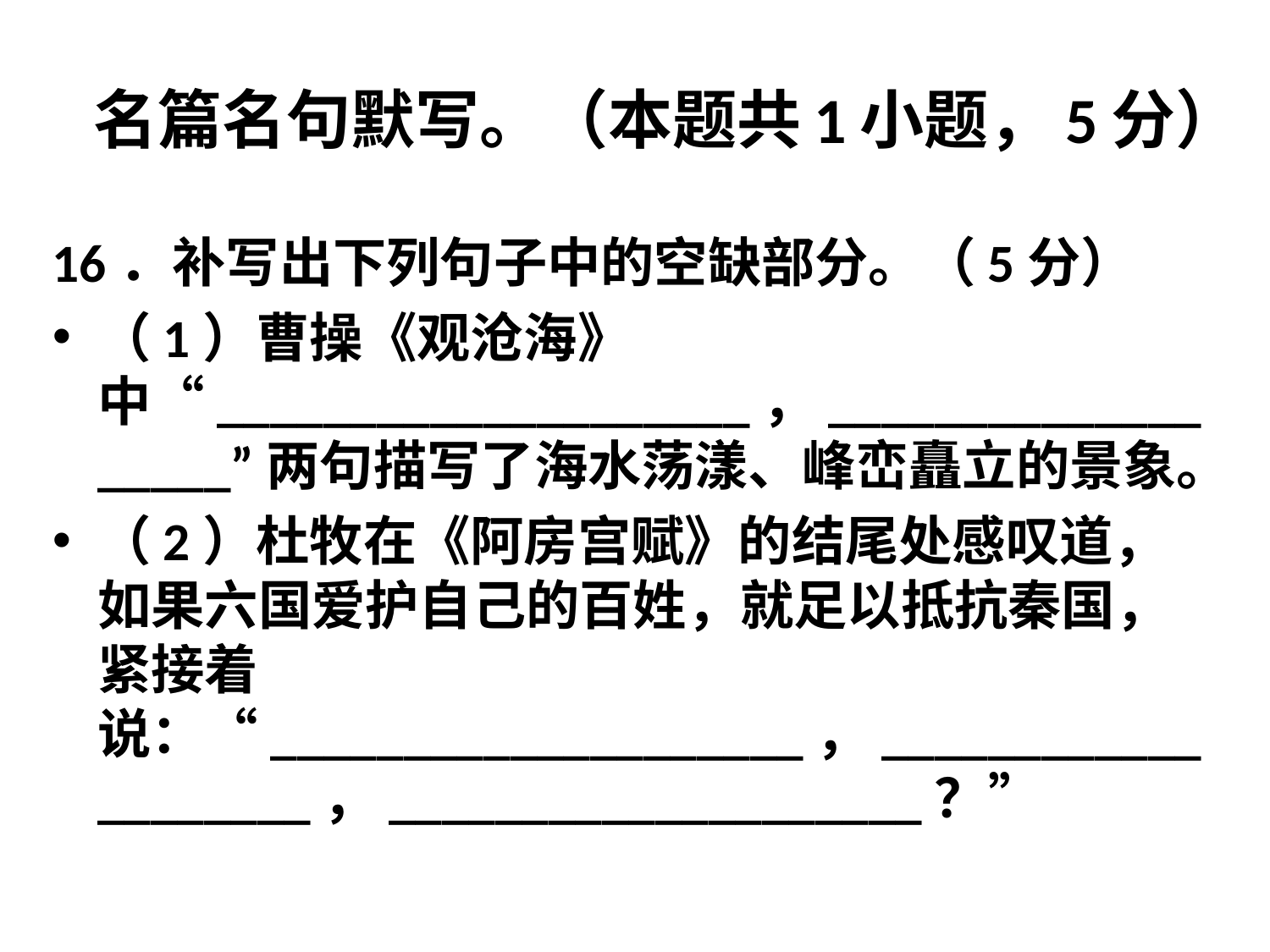

# 名篇名句默写。（本题共1小题，5分）
16．补写出下列句子中的空缺部分。（5分）
（1）曹操《观沧海》中“____________________，___________________”两句描写了海水荡漾、峰峦矗立的景象。
（2）杜牧在《阿房宫赋》的结尾处感叹道，如果六国爱护自己的百姓，就足以抵抗秦国，紧接着说：“____________________，____________________，____________________？”